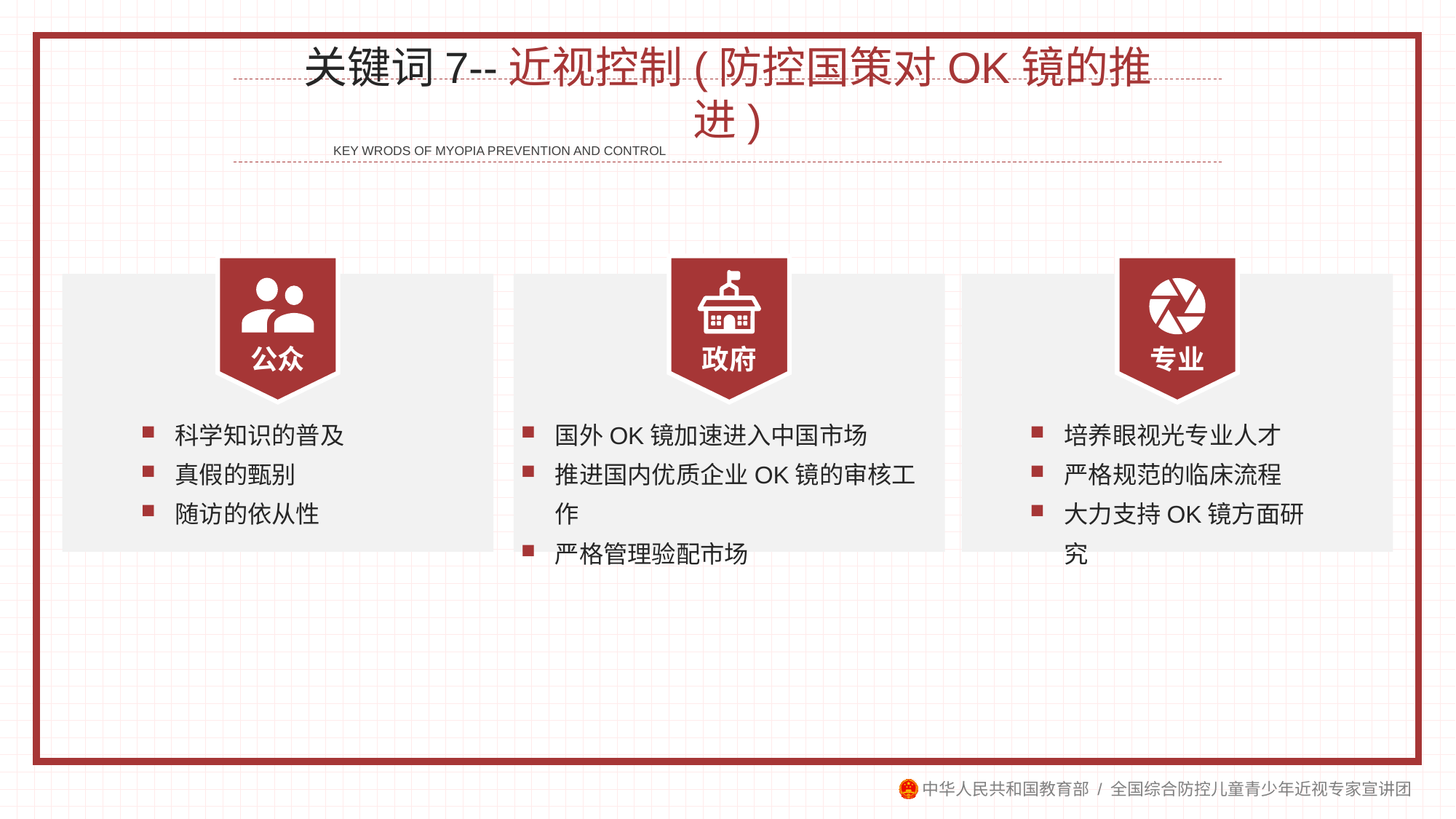

关键词7--近视控制(防控国策对OK镜的推进)
KEY WRODS OF MYOPIA PREVENTION AND CONTROL

公众
科学知识的普及
真假的甄别
随访的依从性

政府
国外OK镜加速进入中国市场
推进国内优质企业OK镜的审核工作
严格管理验配市场

专业
培养眼视光专业人才
严格规范的临床流程
大力支持OK镜方面研究